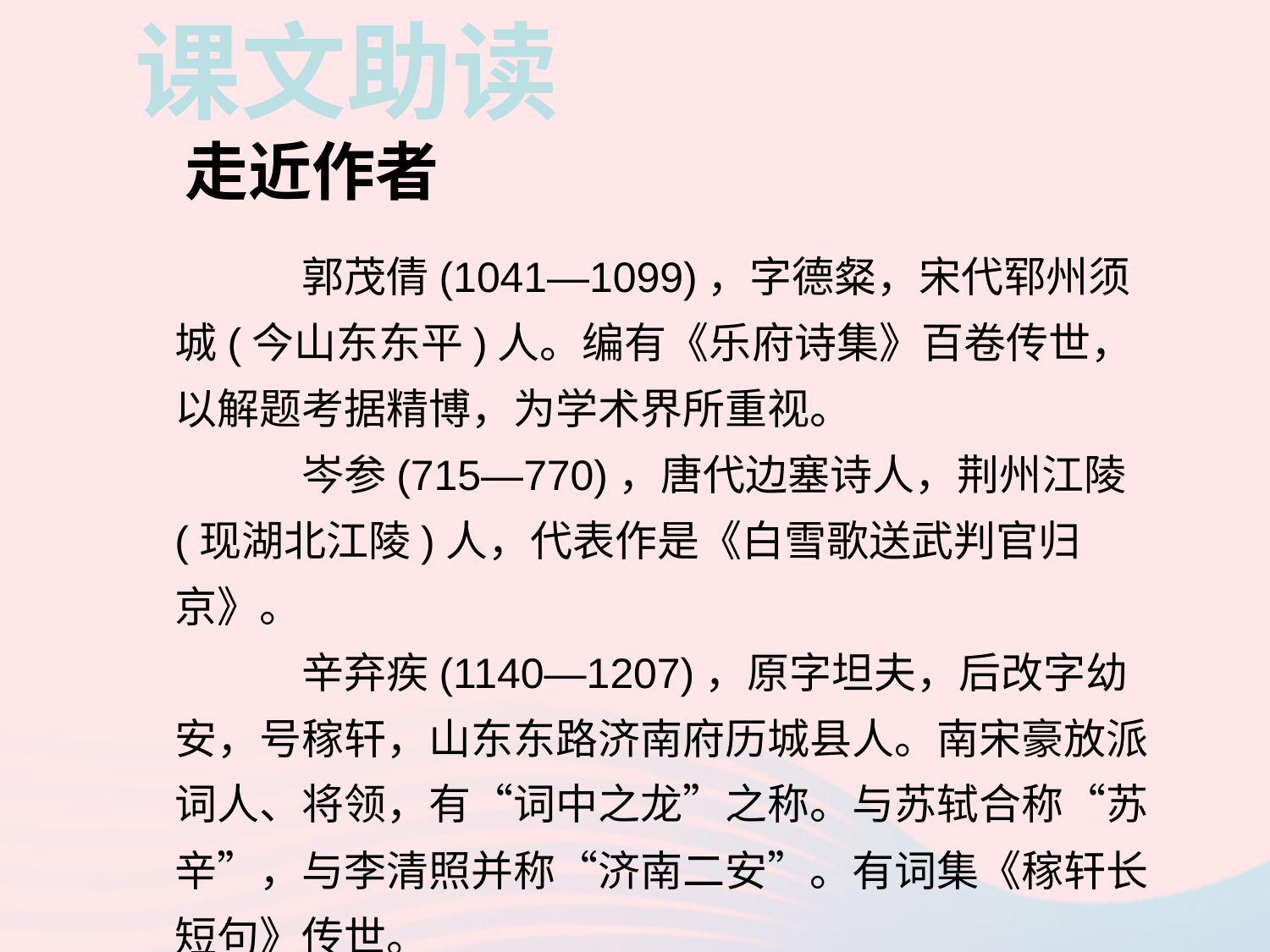

课文助读
走近作者
	郭茂倩(1041—1099)，字德粲，宋代郓州须城(今山东东平)人。编有《乐府诗集》百卷传世，以解题考据精博，为学术界所重视。
	岑参(715—770)，唐代边塞诗人，荆州江陵(现湖北江陵)人，代表作是《白雪歌送武判官归京》。
	辛弃疾(1140—1207)，原字坦夫，后改字幼安，号稼轩，山东东路济南府历城县人。南宋豪放派词人、将领，有“词中之龙”之称。与苏轼合称“苏辛”，与李清照并称“济南二安”。有词集《稼轩长短句》传世。